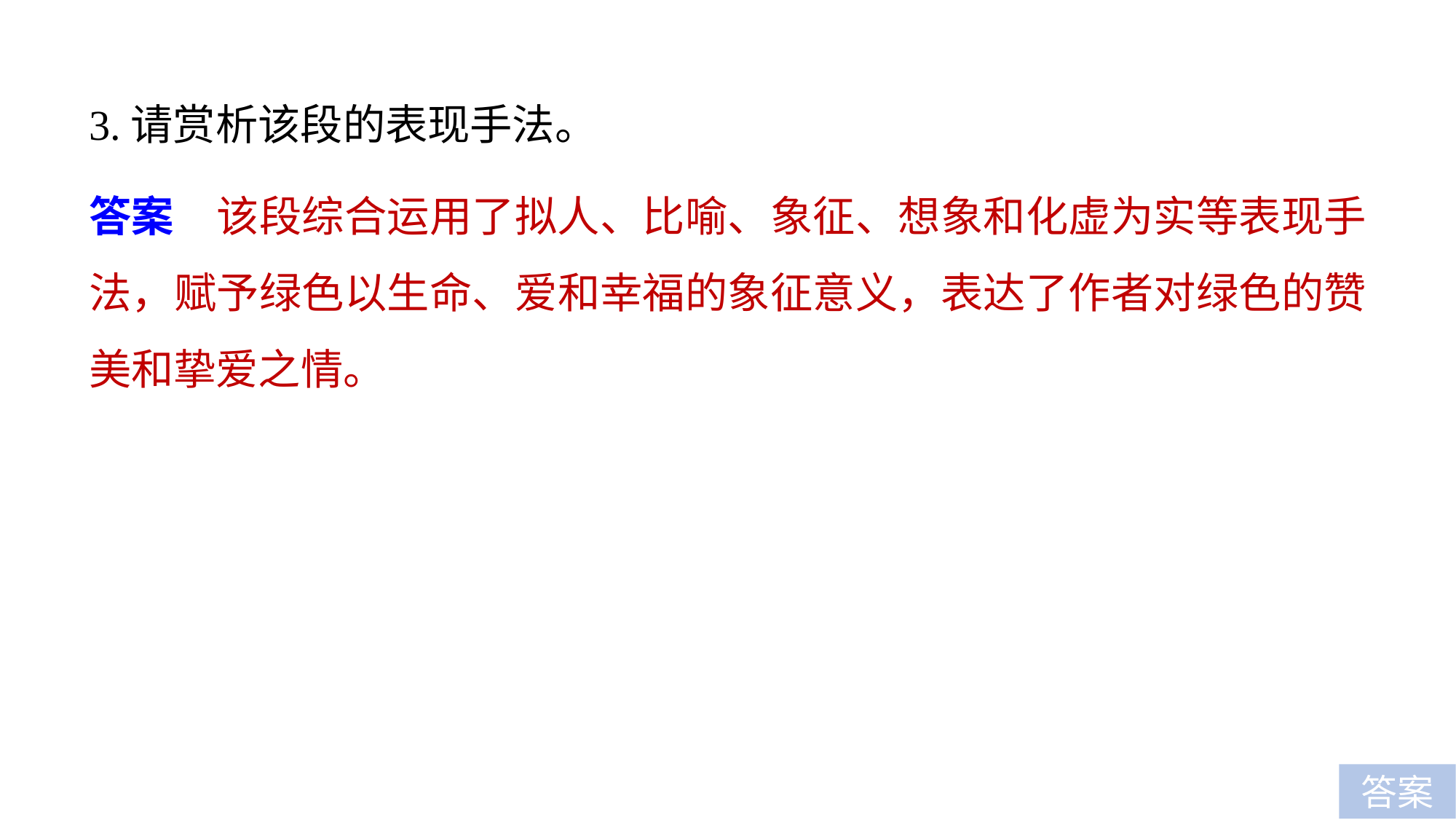

3.请赏析该段的表现手法。
答案　该段综合运用了拟人、比喻、象征、想象和化虚为实等表现手法，赋予绿色以生命、爱和幸福的象征意义，表达了作者对绿色的赞美和挚爱之情。
答案